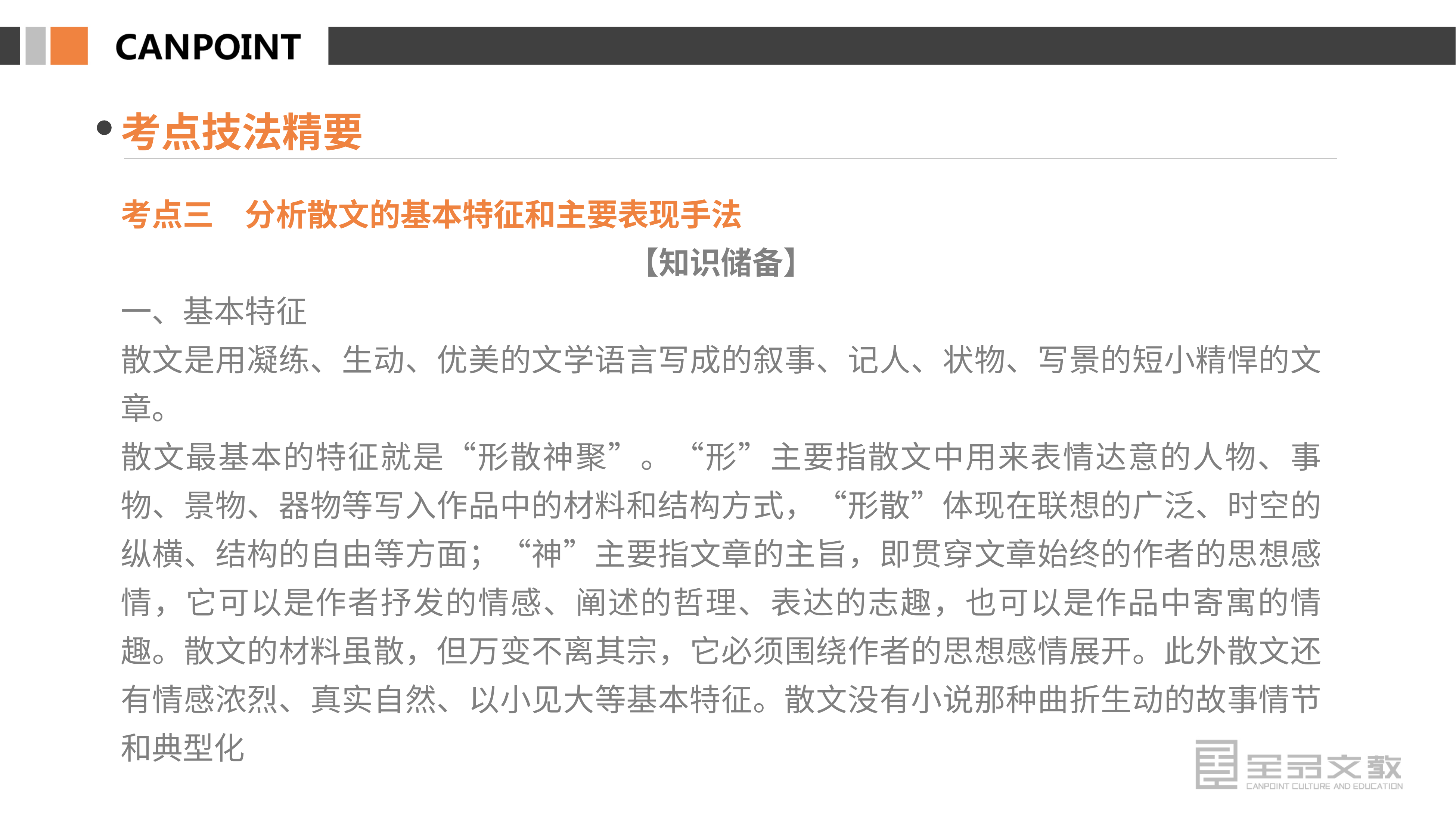

考点技法精要

考点三　分析散文的基本特征和主要表现手法
【知识储备】
一、基本特征
散文是用凝练、生动、优美的文学语言写成的叙事、记人、状物、写景的短小精悍的文章。
散文最基本的特征就是“形散神聚”。“形”主要指散文中用来表情达意的人物、事物、景物、器物等写入作品中的材料和结构方式，“形散”体现在联想的广泛、时空的纵横、结构的自由等方面；“神”主要指文章的主旨，即贯穿文章始终的作者的思想感情，它可以是作者抒发的情感、阐述的哲理、表达的志趣，也可以是作品中寄寓的情趣。散文的材料虽散，但万变不离其宗，它必须围绕作者的思想感情展开。此外散文还有情感浓烈、真实自然、以小见大等基本特征。散文没有小说那种曲折生动的故事情节和典型化